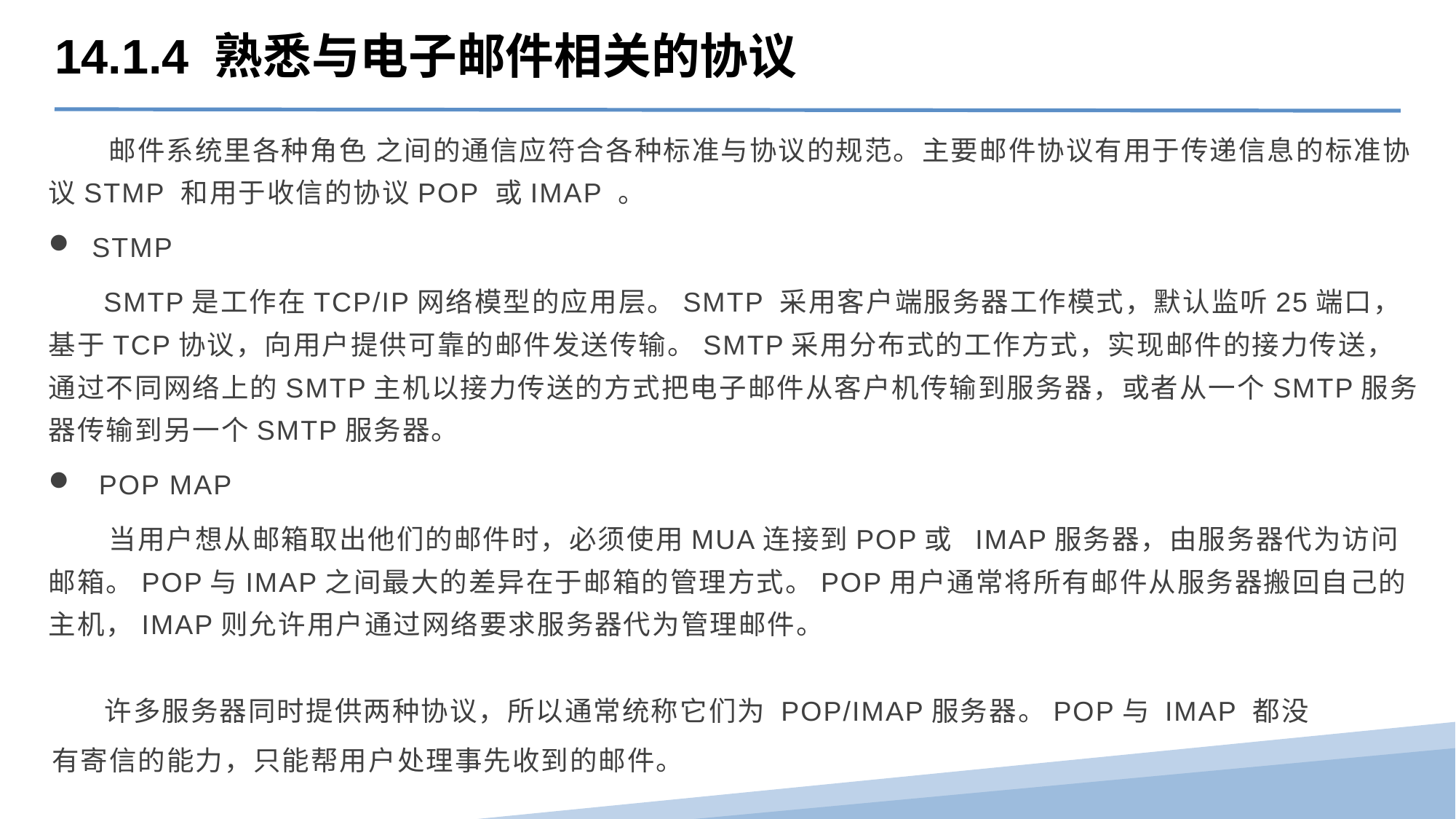

14.1.4 熟悉与电子邮件相关的协议
       邮件系统里各种角色 之间的通信应符合各种标准与协议的规范。主要邮件协议有用于传递信息的标准协议STMP 和用于收信的协议POP 或IMAP 。
 STMP
      SMTP是工作在TCP/IP网络模型的应用层。SMTP 采用客户端服务器工作模式，默认监听25端口，基于TCP协议，向用户提供可靠的邮件发送传输。SMTP采用分布式的工作方式，实现邮件的接力传送，通过不同网络上的SMTP主机以接力传送的方式把电子邮件从客户机传输到服务器，或者从一个SMTP服务器传输到另一个SMTP服务器。
 POP MAP
       当用户想从邮箱取出他们的邮件时，必须使用MUA连接到POP或  IMAP服务器，由服务器代为访问邮箱。POP与IMAP之间最大的差异在于邮箱的管理方式。POP用户通常将所有邮件从服务器搬回自己的主机，IMAP则允许用户通过网络要求服务器代为管理邮件。
      许多服务器同时提供两种协议，所以通常统称它们为 POP/IMAP服务器。POP与 IMAP 都没有寄信的能力，只能帮用户处理事先收到的邮件。